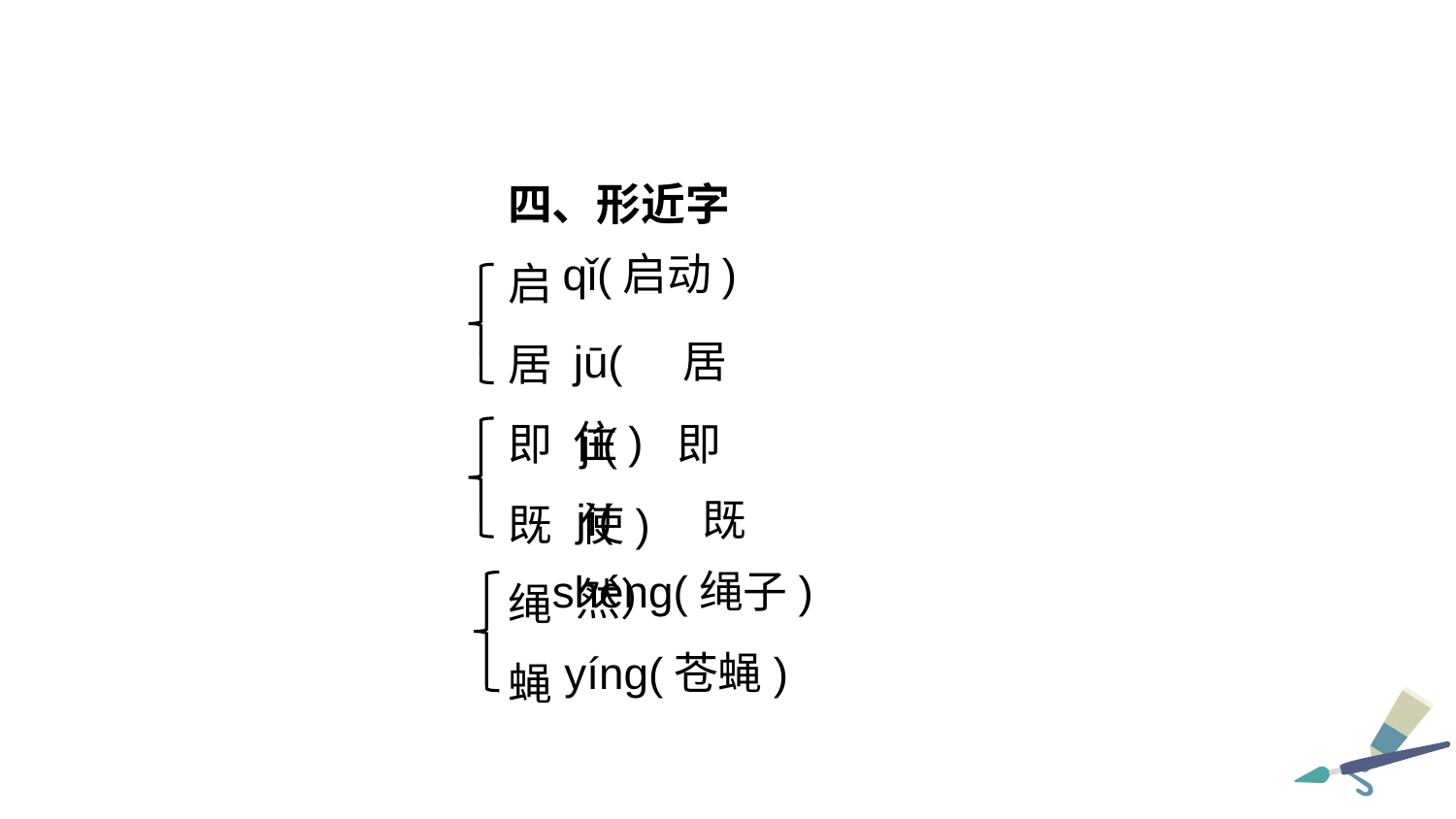

四、形近字
启
居
即
既
绳
蝇
qǐ(启动)

jū(居住)
jí(即使)

jì(既然）
shéng(绳子)

yíng(苍蝇)